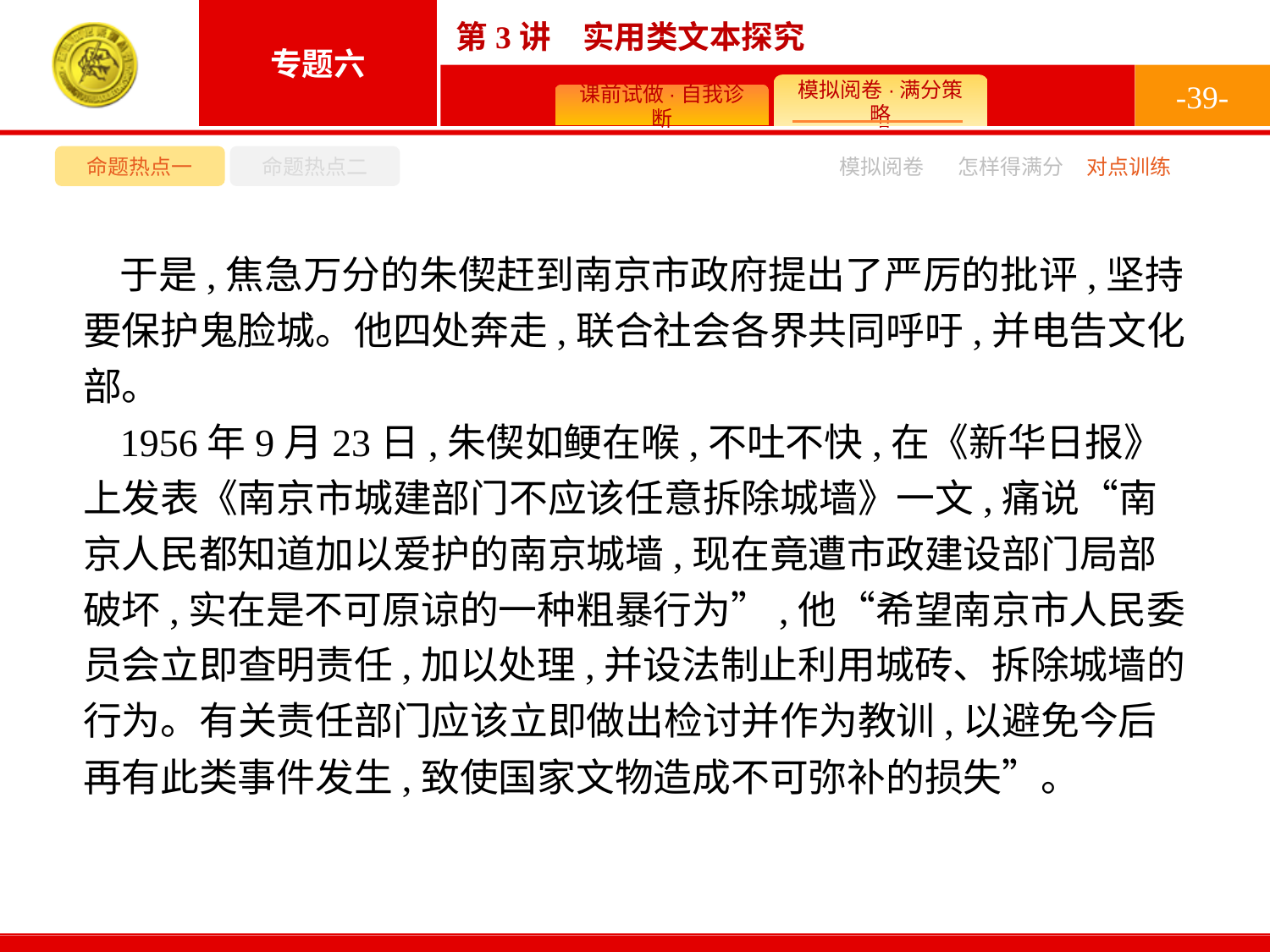

-39-
命题热点一
命题热点二
模拟阅卷
怎样得满分
对点训练
于是,焦急万分的朱偰赶到南京市政府提出了严厉的批评,坚持要保护鬼脸城。他四处奔走,联合社会各界共同呼吁,并电告文化部。
1956年9月23日,朱偰如鲠在喉,不吐不快,在《新华日报》上发表《南京市城建部门不应该任意拆除城墙》一文,痛说“南京人民都知道加以爱护的南京城墙,现在竟遭市政建设部门局部破坏,实在是不可原谅的一种粗暴行为”,他“希望南京市人民委员会立即查明责任,加以处理,并设法制止利用城砖、拆除城墙的行为。有关责任部门应该立即做出检讨并作为教训,以避免今后再有此类事件发生,致使国家文物造成不可弥补的损失”。